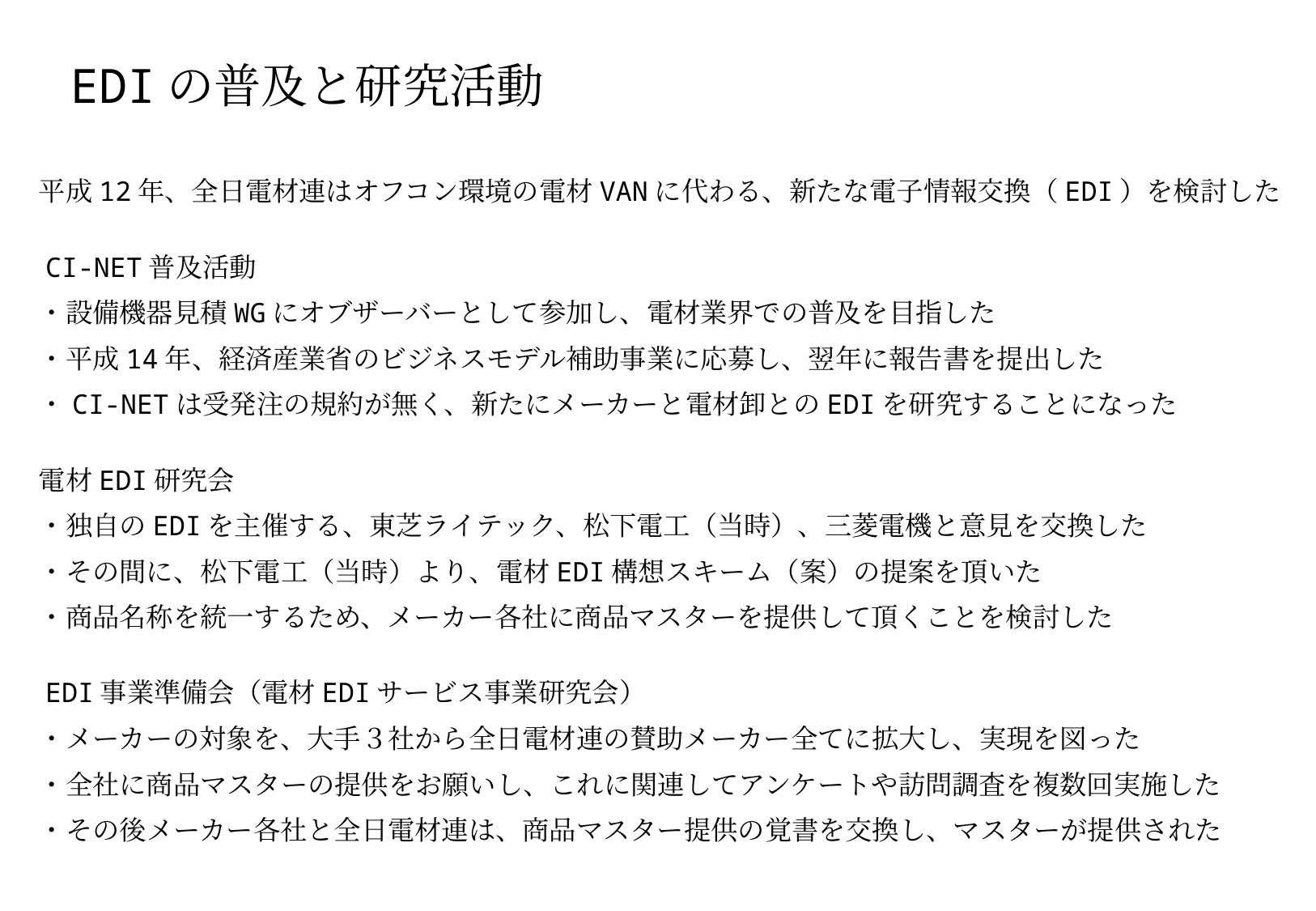

# EDIの普及と研究活動
　平成12年、全日電材連はオフコン環境の電材VANに代わる、新たな電子情報交換（EDI）を検討した

　CI-NET普及活動
　・設備機器見積WGにオブザーバーとして参加し、電材業界での普及を目指した
　・平成14年、経済産業省のビジネスモデル補助事業に応募し、翌年に報告書を提出した
　・CI-NETは受発注の規約が無く、新たにメーカーと電材卸とのEDIを研究することになった

　電材EDI研究会
　・独自のEDIを主催する、東芝ライテック、松下電工（当時）、三菱電機と意見を交換した
　・その間に、松下電工（当時）より、電材EDI構想スキーム（案）の提案を頂いた
　・商品名称を統一するため、メーカー各社に商品マスターを提供して頂くことを検討した

　EDI事業準備会（電材EDIサービス事業研究会）
　・メーカーの対象を、大手３社から全日電材連の賛助メーカー全てに拡大し、実現を図った
　・全社に商品マスターの提供をお願いし、これに関連してアンケートや訪問調査を複数回実施した
　・その後メーカー各社と全日電材連は、商品マスター提供の覚書を交換し、マスターが提供された